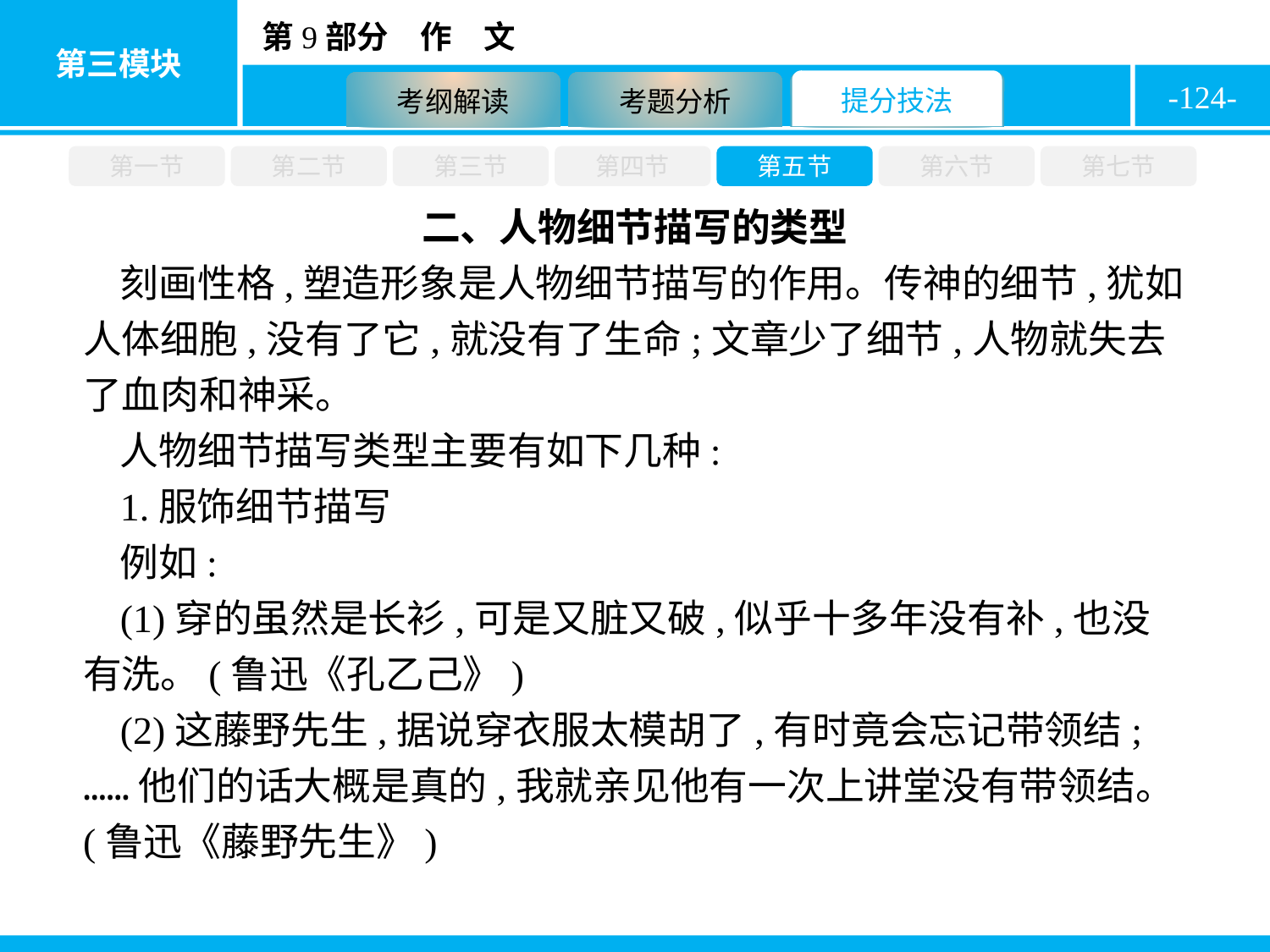

-124-
第一节
第二节
第三节
第四节
第五节
第六节
第七节
二、人物细节描写的类型
刻画性格,塑造形象是人物细节描写的作用。传神的细节,犹如人体细胞,没有了它,就没有了生命;文章少了细节,人物就失去了血肉和神采。
人物细节描写类型主要有如下几种:
1.服饰细节描写
例如:
(1)穿的虽然是长衫,可是又脏又破,似乎十多年没有补,也没有洗。(鲁迅《孔乙己》)
(2)这藤野先生,据说穿衣服太模胡了,有时竟会忘记带领结;……他们的话大概是真的,我就亲见他有一次上讲堂没有带领结。(鲁迅《藤野先生》)